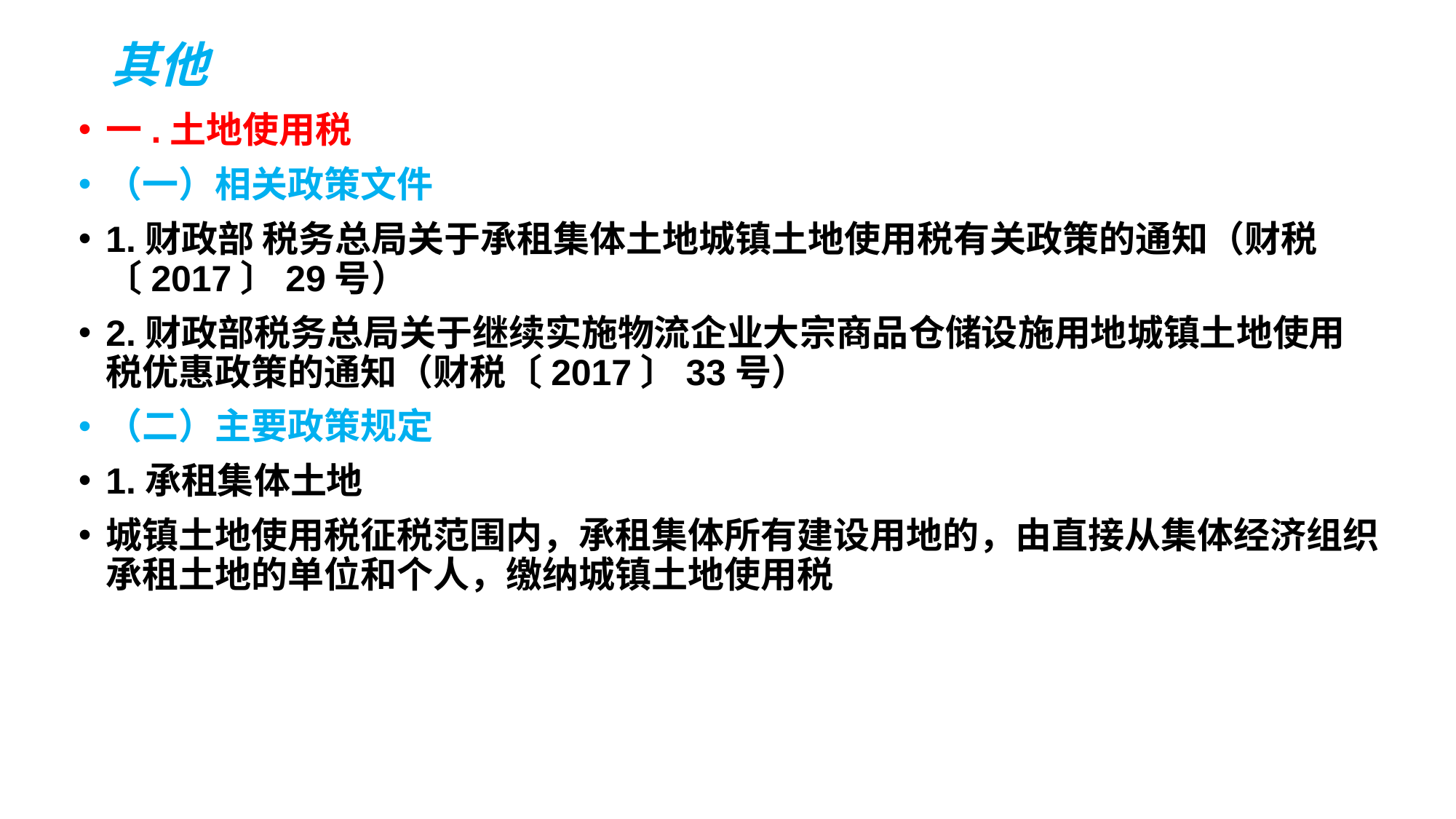

# 其他
一.土地使用税
（一）相关政策文件
1.财政部 税务总局关于承租集体土地城镇土地使用税有关政策的通知（财税〔2017〕29号）
2.财政部税务总局关于继续实施物流企业大宗商品仓储设施用地城镇土地使用税优惠政策的通知（财税〔2017〕33号）
（二）主要政策规定
1.承租集体土地
城镇土地使用税征税范围内，承租集体所有建设用地的，由直接从集体经济组织承租土地的单位和个人，缴纳城镇土地使用税